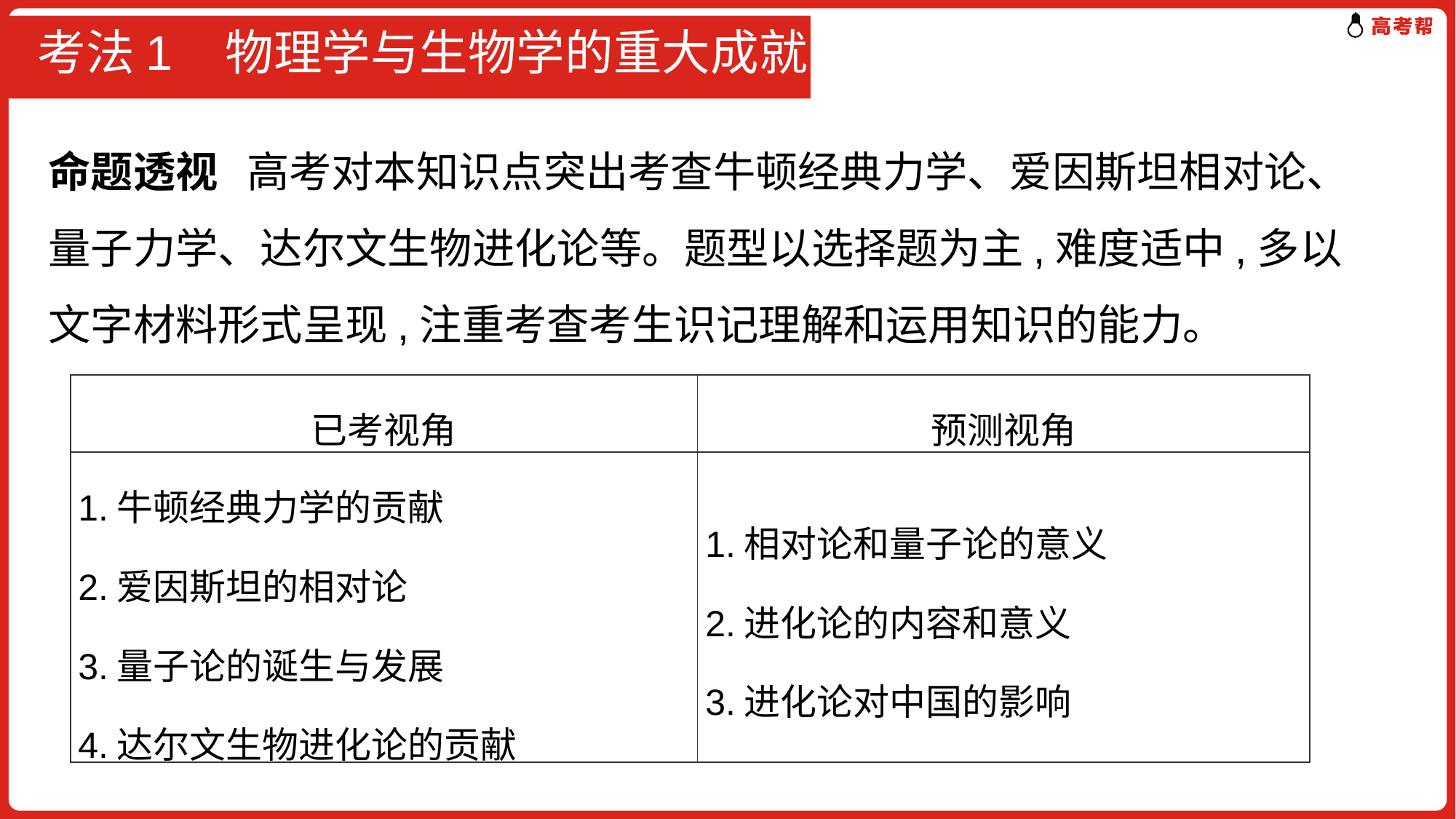

# 考法1   物理学与生物学的重大成就
命题透视   高考对本知识点突出考查牛顿经典力学、爱因斯坦相对论、量子力学、达尔文生物进化论等。题型以选择题为主,难度适中,多以文字材料形式呈现,注重考查考生识记理解和运用知识的能力。
| 已考视角 | 预测视角 |
| --- | --- |
| 1.牛顿经典力学的贡献 2.爱因斯坦的相对论 3.量子论的诞生与发展 4.达尔文生物进化论的贡献 | 1.相对论和量子论的意义 2.进化论的内容和意义 3.进化论对中国的影响 |